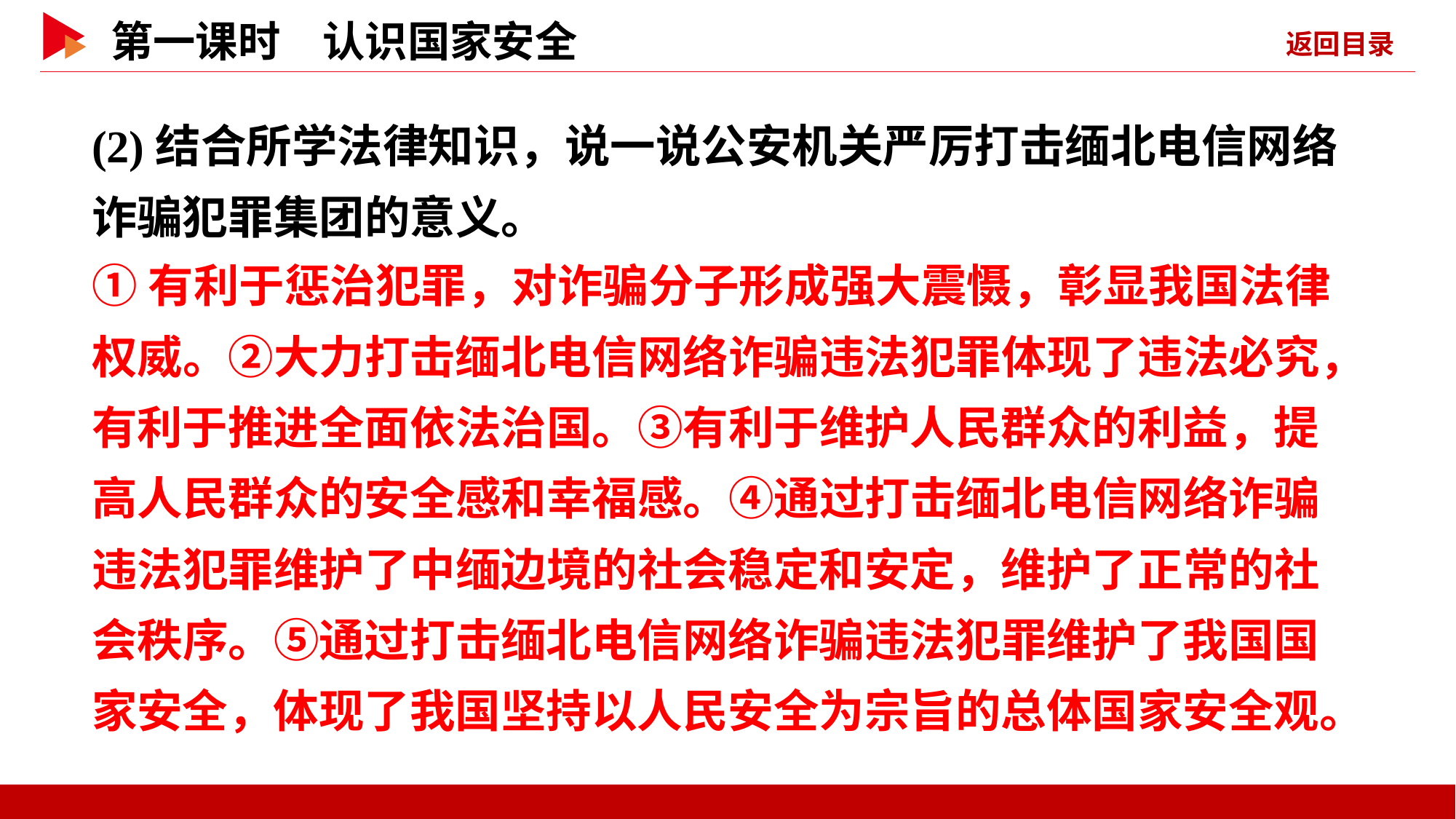

(2)结合所学法律知识，说一说公安机关严厉打击缅北电信网络诈骗犯罪集团的意义。
①有利于惩治犯罪，对诈骗分子形成强大震慑，彰显我国法律权威。②大力打击缅北电信网络诈骗违法犯罪体现了违法必究，有利于推进全面依法治国。③有利于维护人民群众的利益，提高人民群众的安全感和幸福感。④通过打击缅北电信网络诈骗违法犯罪维护了中缅边境的社会稳定和安定，维护了正常的社会秩序。⑤通过打击缅北电信网络诈骗违法犯罪维护了我国国家安全，体现了我国坚持以人民安全为宗旨的总体国家安全观。